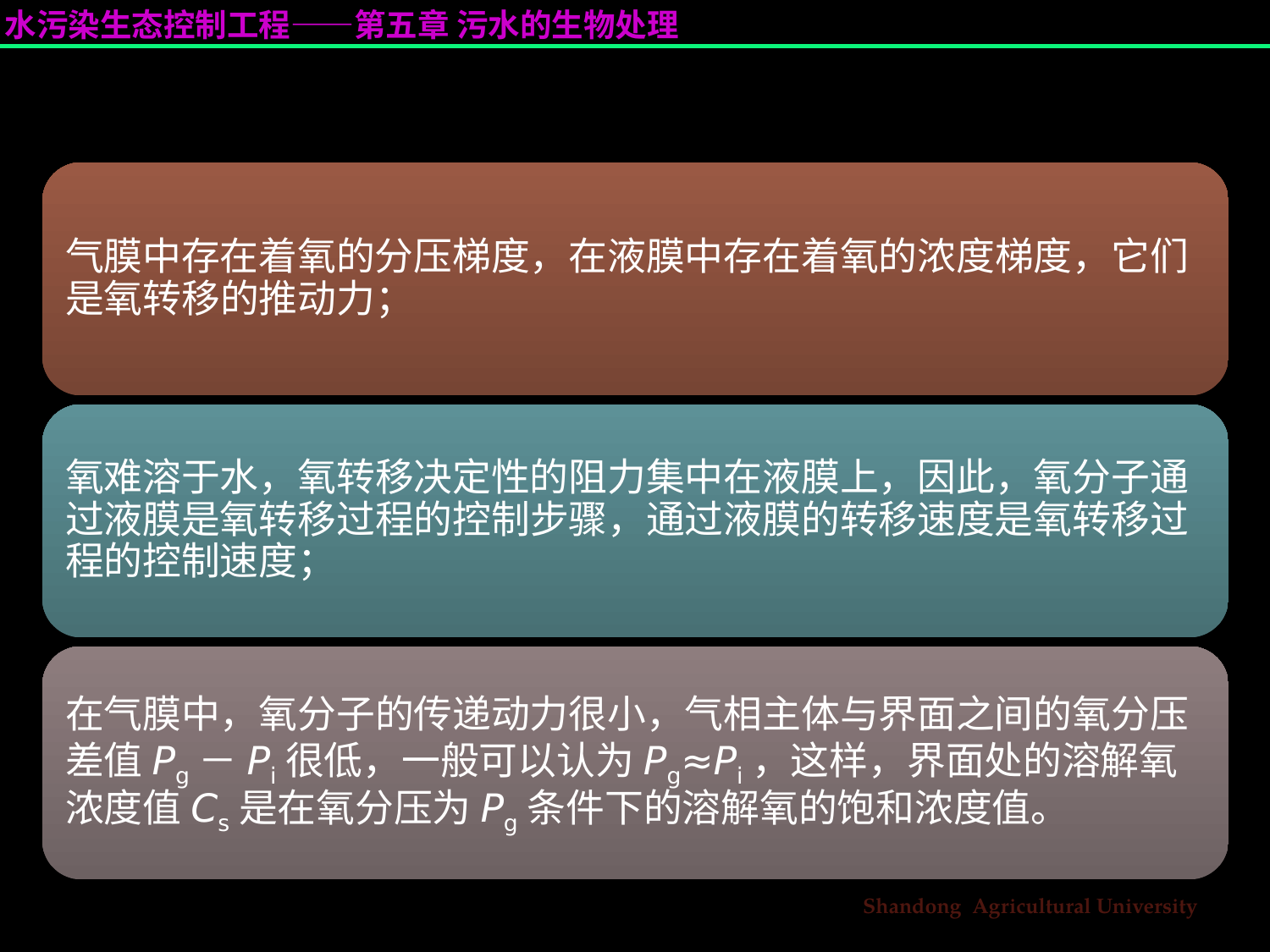

气膜中存在着氧的分压梯度，在液膜中存在着氧的浓度梯度，它们是氧转移的推动力；
氧难溶于水，氧转移决定性的阻力集中在液膜上，因此，氧分子通过液膜是氧转移过程的控制步骤，通过液膜的转移速度是氧转移过程的控制速度；
在气膜中，氧分子的传递动力很小，气相主体与界面之间的氧分压差值Pg－Pi很低，一般可以认为Pg≈Pi，这样，界面处的溶解氧浓度值Cs是在氧分压为Pg条件下的溶解氧的饱和浓度值。